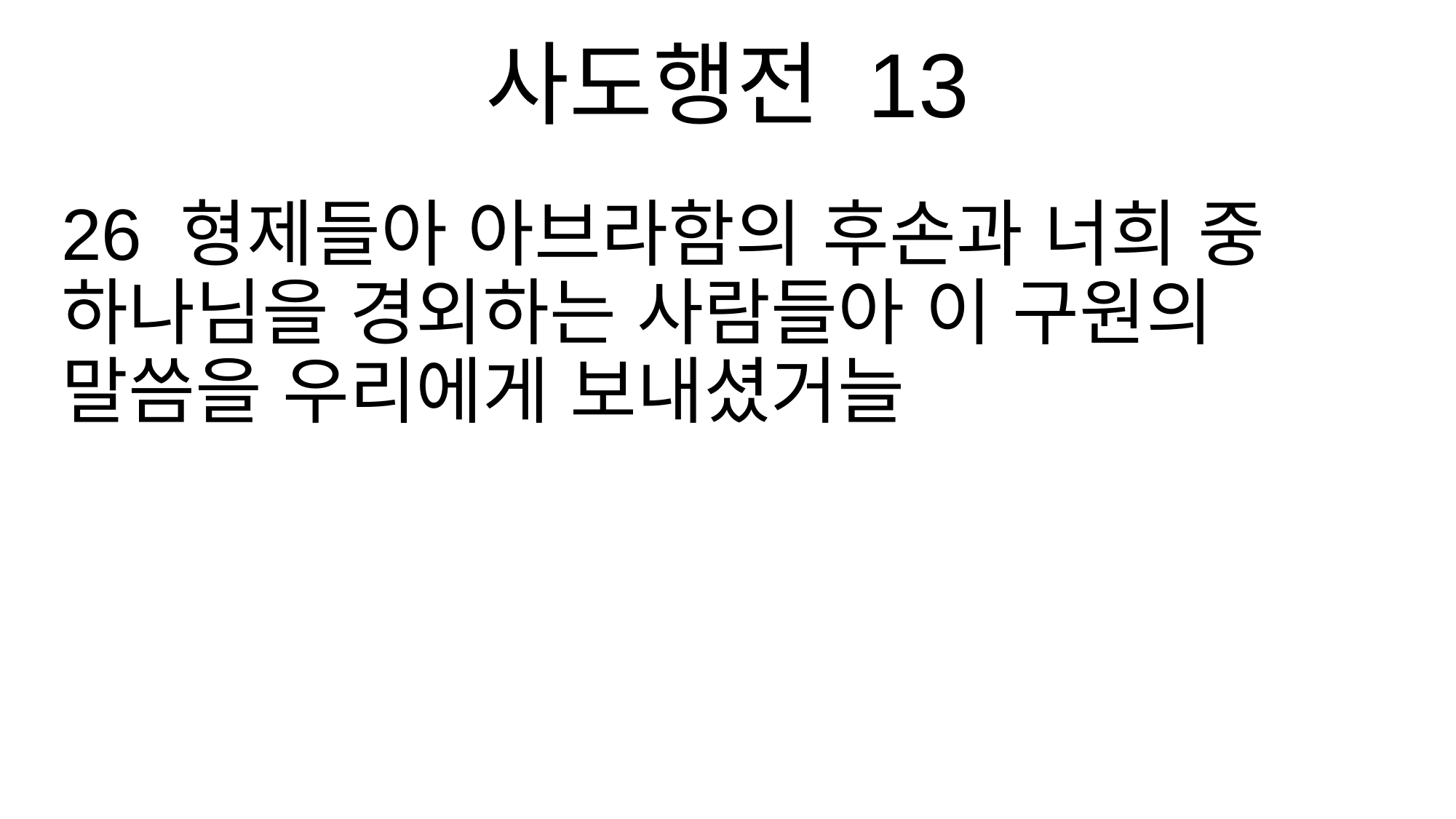

사도행전 13
26 형제들아 아브라함의 후손과 너희 중 하나님을 경외하는 사람들아 이 구원의 말씀을 우리에게 보내셨거늘